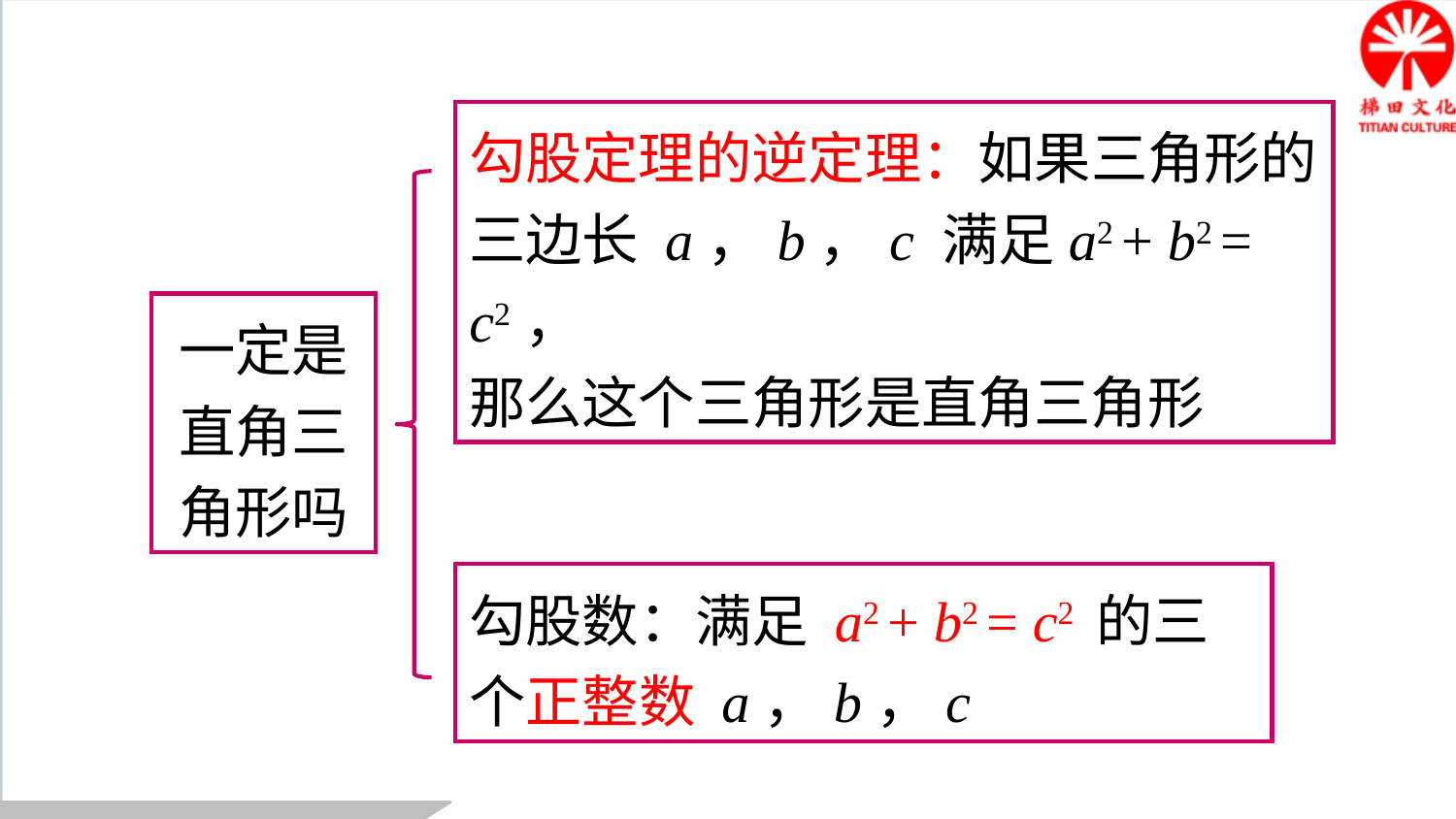

勾股定理的逆定理：如果三角形的三边长 a，b，c 满足a2 + b2 = c2，
那么这个三角形是直角三角形

一定是直角三角形吗
勾股数：满足 a2 + b2 = c2 的三个正整数 a，b，c